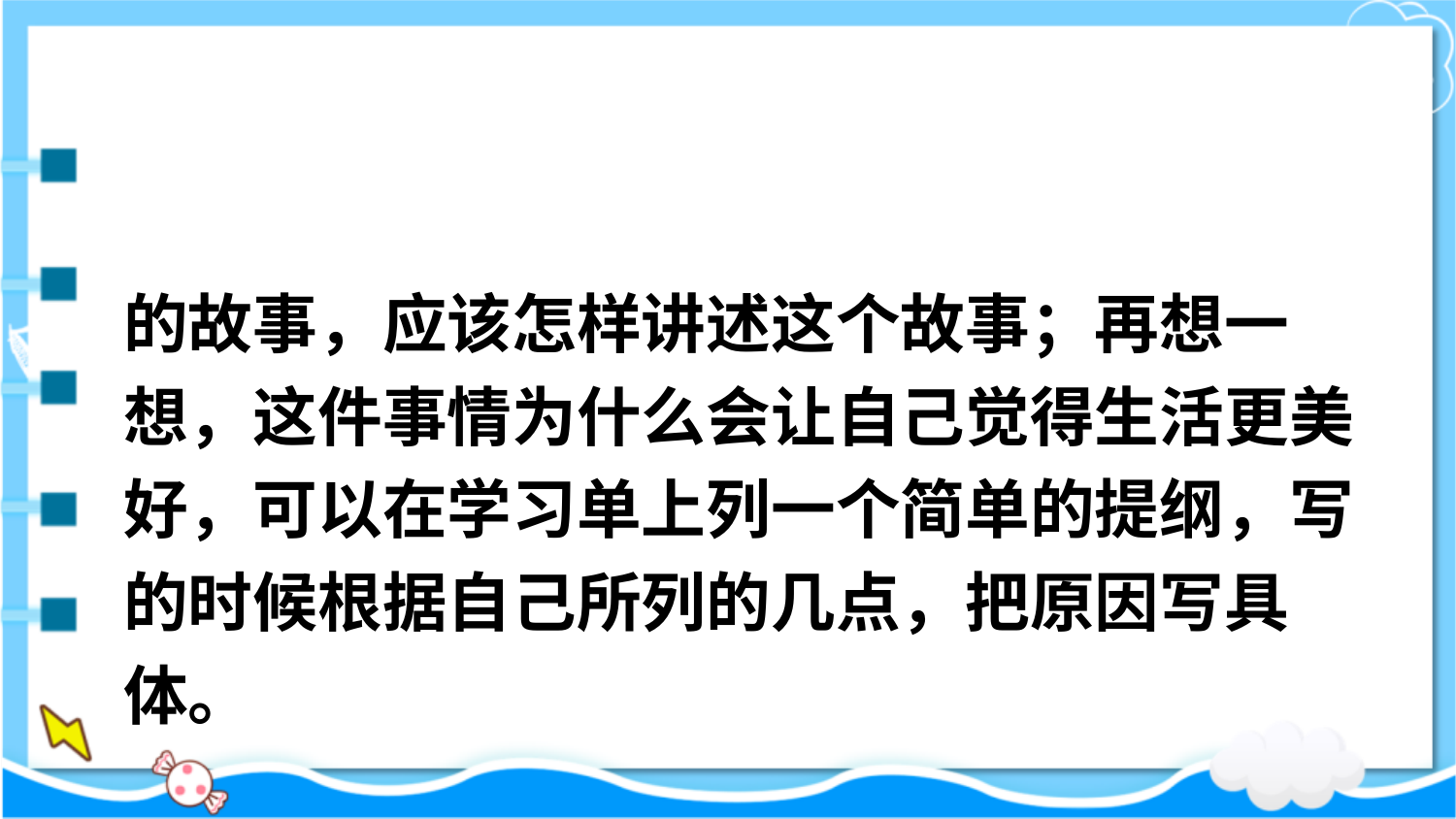

的故事，应该怎样讲述这个故事；再想一想，这件事情为什么会让自己觉得生活更美好，可以在学习单上列一个简单的提纲，写的时候根据自己所列的几点，把原因写具体。